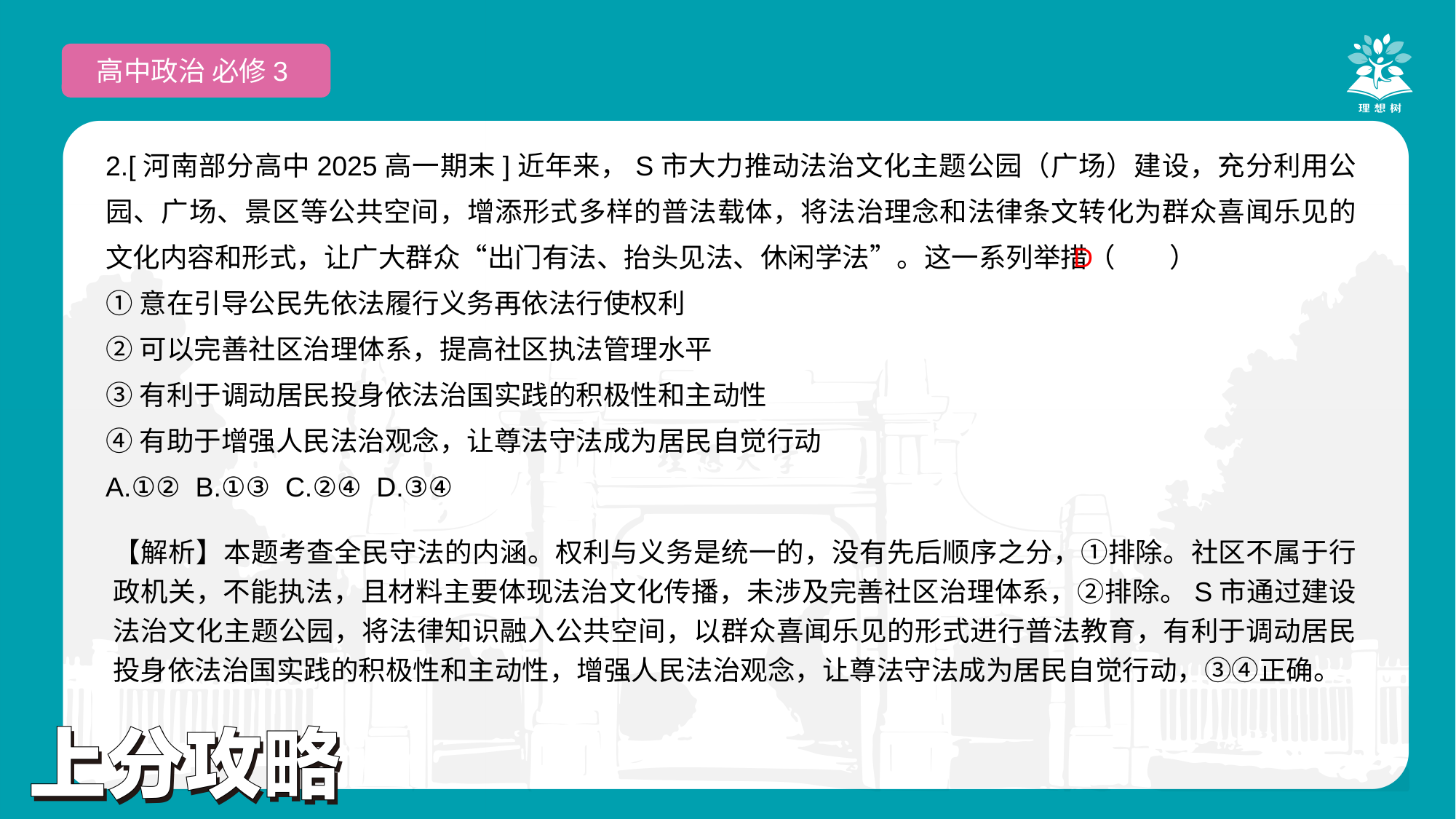

高中政治 必修3
2.[河南部分高中2025高一期末]近年来，S市大力推动法治文化主题公园（广场）建设，充分利用公园、广场、景区等公共空间，增添形式多样的普法载体，将法治理念和法律条文转化为群众喜闻乐见的文化内容和形式，让广大群众“出门有法、抬头见法、休闲学法”。这一系列举措（　　）
①意在引导公民先依法履行义务再依法行使权利
②可以完善社区治理体系，提高社区执法管理水平
③有利于调动居民投身依法治国实践的积极性和主动性
④有助于增强人民法治观念，让尊法守法成为居民自觉行动
A.①②  B.①③  C.②④  D.③④
 D
【解析】本题考查全民守法的内涵。权利与义务是统一的，没有先后顺序之分，①排除。社区不属于行政机关，不能执法，且材料主要体现法治文化传播，未涉及完善社区治理体系，②排除。S市通过建设法治文化主题公园，将法律知识融入公共空间，以群众喜闻乐见的形式进行普法教育，有利于调动居民投身依法治国实践的积极性和主动性，增强人民法治观念，让尊法守法成为居民自觉行动，③④正确。